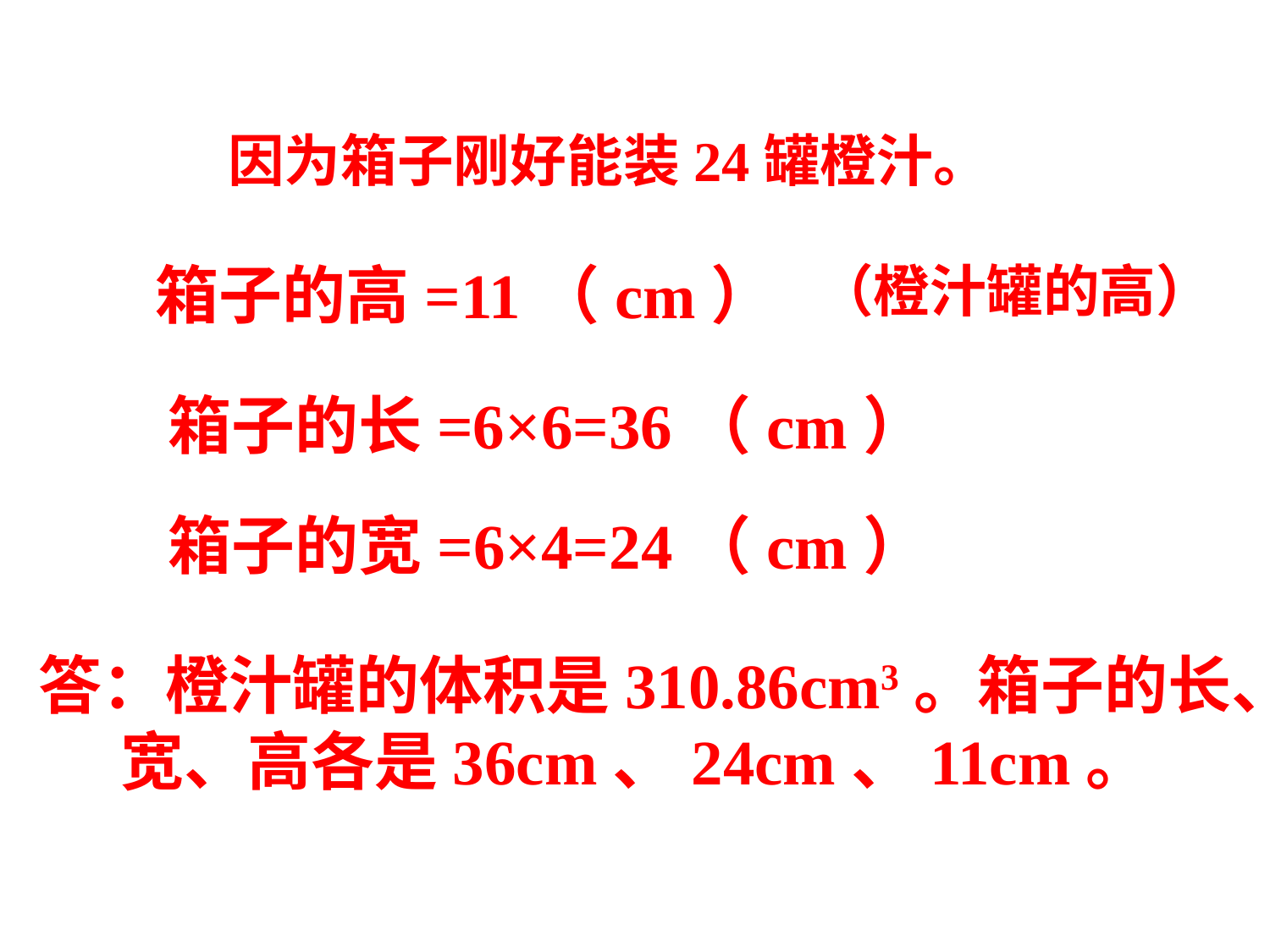

因为箱子刚好能装24罐橙汁。
箱子的高=11（cm）
（橙汁罐的高）
箱子的长=6×6=36（cm）
箱子的宽=6×4=24（cm）
答：橙汁罐的体积是310.86cm3。箱子的长、宽、高各是36cm、24cm、11cm。